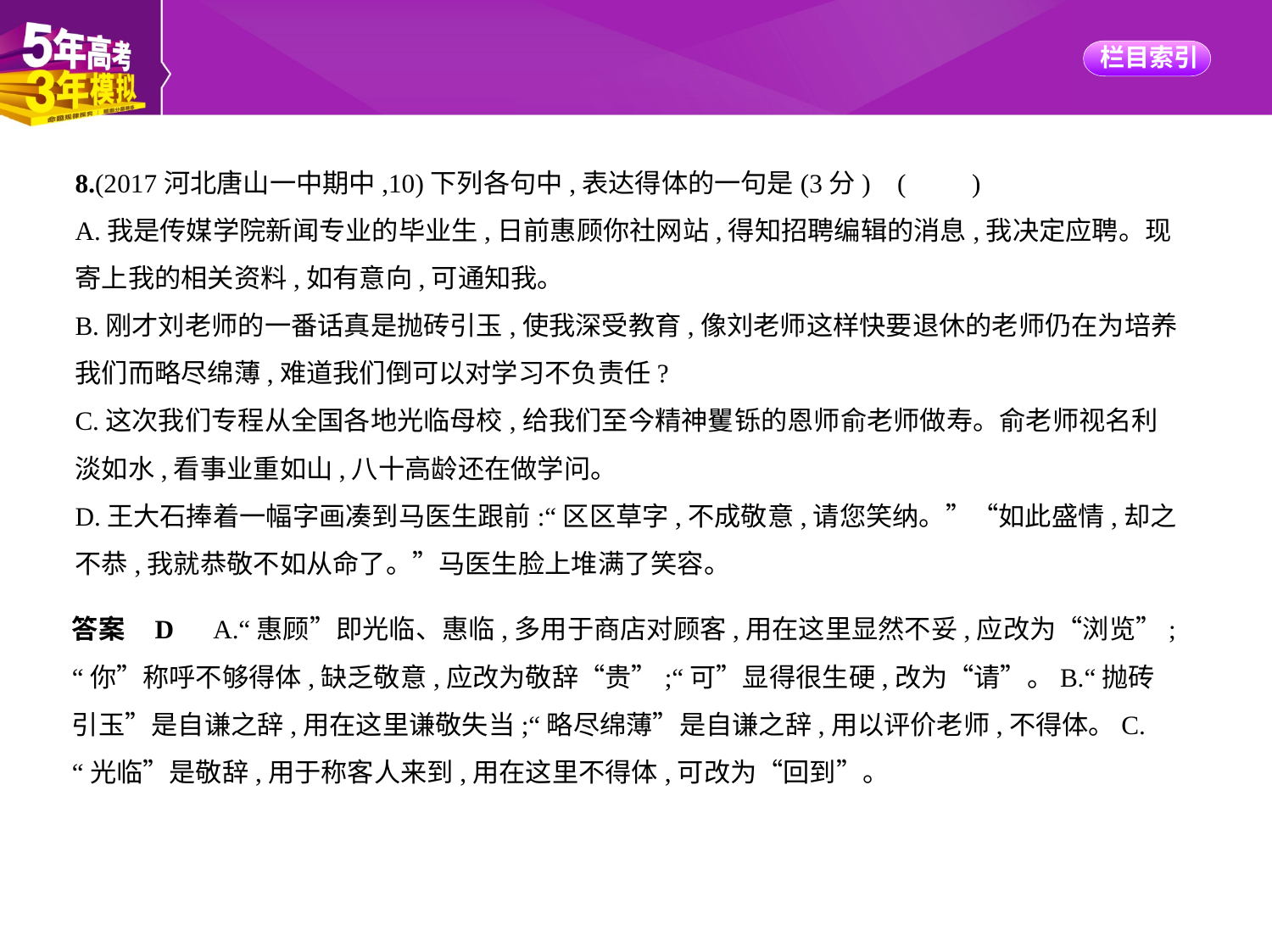

8.(2017河北唐山一中期中,10)下列各句中,表达得体的一句是(3分) (　　)
A.我是传媒学院新闻专业的毕业生,日前惠顾你社网站,得知招聘编辑的消息,我决定应聘。现
寄上我的相关资料,如有意向,可通知我。
B.刚才刘老师的一番话真是抛砖引玉,使我深受教育,像刘老师这样快要退休的老师仍在为培养
我们而略尽绵薄,难道我们倒可以对学习不负责任?
C.这次我们专程从全国各地光临母校,给我们至今精神矍铄的恩师俞老师做寿。俞老师视名利
淡如水,看事业重如山,八十高龄还在做学问。
D.王大石捧着一幅字画凑到马医生跟前:“区区草字,不成敬意,请您笑纳。”“如此盛情,却之
不恭,我就恭敬不如从命了。”马医生脸上堆满了笑容。
答案    D　A.“惠顾”即光临、惠临,多用于商店对顾客,用在这里显然不妥,应改为“浏览”;
“你”称呼不够得体,缺乏敬意,应改为敬辞“贵”;“可”显得很生硬,改为“请”。B.“抛砖
引玉”是自谦之辞,用在这里谦敬失当;“略尽绵薄”是自谦之辞,用以评价老师,不得体。C.
“光临”是敬辞,用于称客人来到,用在这里不得体,可改为“回到”。